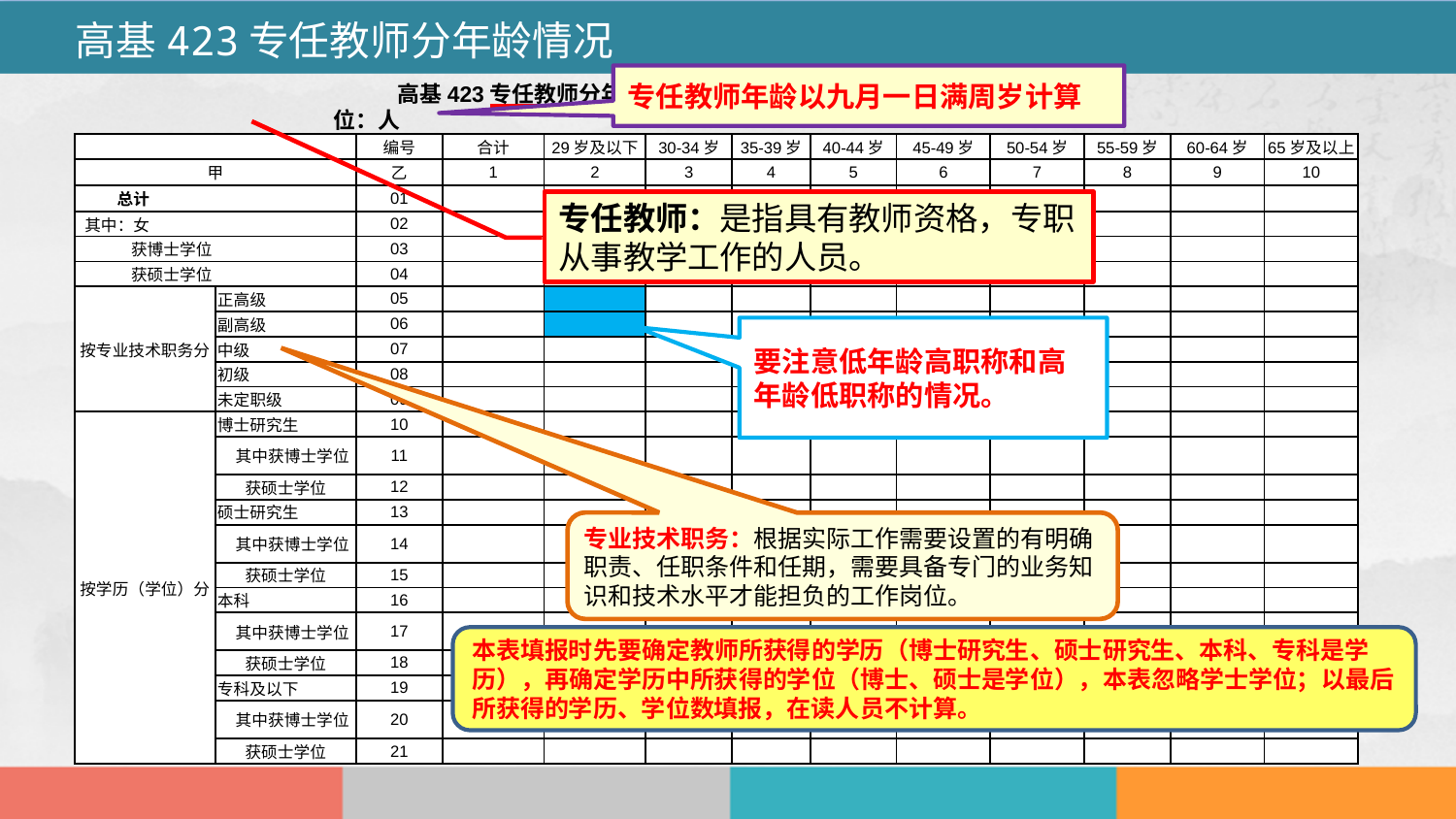

高基423专任教师分年龄情况
专任教师年龄以九月一日满周岁计算
高基423专任教师分年龄情况                                                                           单位：人
|  |  | 编号 | 合计 | 29岁及以下 | 30-34岁 | 35-39岁 | 40-44岁 | 45-49岁 | 50-54岁 | 55-59岁 | 60-64岁 | 65岁及以上 |
| --- | --- | --- | --- | --- | --- | --- | --- | --- | --- | --- | --- | --- |
| 甲 |  | 乙 | 1 | 2 | 3 | 4 | 5 | 6 | 7 | 8 | 9 | 10 |
| 总计 |  | 01 |  |  |  |  |  |  |  |  |  |  |
| 其中：女 |  | 02 |  |  |  |  |  |  |  |  |  |  |
| 获博士学位 |  | 03 |  |  |  |  |  |  |  |  |  |  |
| 获硕士学位 |  | 04 |  |  |  |  |  |  |  |  |  |  |
| 按专业技术职务分 | 正高级 | 05 |  |  |  |  |  |  |  |  |  |  |
|  | 副高级 | 06 |  |  |  |  |  |  |  |  |  |  |
|  | 中级 | 07 |  |  |  |  |  |  |  |  |  |  |
|  | 初级 | 08 |  |  |  |  |  |  |  |  |  |  |
|  | 未定职级 | 09 |  |  |  |  |  |  |  |  |  |  |
| 按学历（学位）分 | 博士研究生 | 10 |  |  |  |  |  |  |  |  |  |  |
|  | 其中获博士学位 | 11 |  |  |  |  |  |  |  |  |  |  |
|  | 获硕士学位 | 12 |  |  |  |  |  |  |  |  |  |  |
|  | 硕士研究生 | 13 |  |  |  |  |  |  |  |  |  |  |
|  | 其中获博士学位 | 14 |  |  |  |  |  |  |  |  |  |  |
|  | 获硕士学位 | 15 |  |  |  |  |  |  |  |  |  |  |
|  | 本科 | 16 |  |  |  |  |  |  |  |  |  |  |
|  | 其中获博士学位 | 17 |  |  |  |  |  |  |  |  |  |  |
|  | 获硕士学位 | 18 |  |  |  |  |  |  |  |  |  |  |
|  | 专科及以下 | 19 |  |  |  |  |  |  |  |  |  |  |
|  | 其中获博士学位 | 20 |  |  |  |  |  |  |  |  |  |  |
|  | 获硕士学位 | 21 |  |  |  |  |  |  |  |  |  |  |
专任教师：是指具有教师资格，专职从事教学工作的人员。
要注意低年龄高职称和高年龄低职称的情况。
专业技术职务：根据实际工作需要设置的有明确职责、任职条件和任期，需要具备专门的业务知识和技术水平才能担负的工作岗位。
本表填报时先要确定教师所获得的学历（博士研究生、硕士研究生、本科、专科是学历），再确定学历中所获得的学位（博士、硕士是学位），本表忽略学士学位；以最后所获得的学历、学位数填报，在读人员不计算。